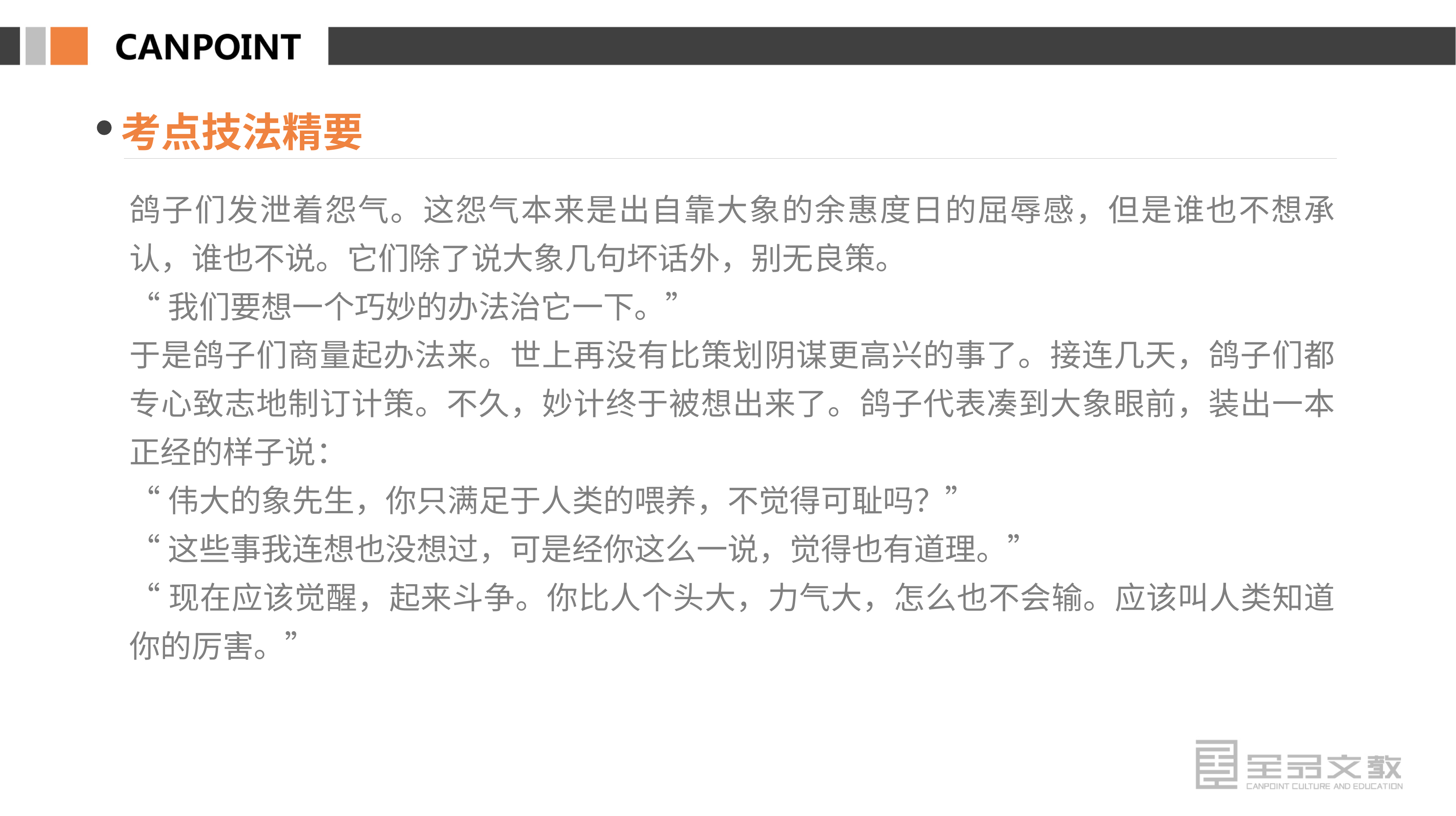

考点技法精要

鸽子们发泄着怨气。这怨气本来是出自靠大象的余惠度日的屈辱感，但是谁也不想承认，谁也不说。它们除了说大象几句坏话外，别无良策。
“我们要想一个巧妙的办法治它一下。”
于是鸽子们商量起办法来。世上再没有比策划阴谋更高兴的事了。接连几天，鸽子们都专心致志地制订计策。不久，妙计终于被想出来了。鸽子代表凑到大象眼前，装出一本正经的样子说：
“伟大的象先生，你只满足于人类的喂养，不觉得可耻吗？”
“这些事我连想也没想过，可是经你这么一说，觉得也有道理。”
“现在应该觉醒，起来斗争。你比人个头大，力气大，怎么也不会输。应该叫人类知道你的厉害。”